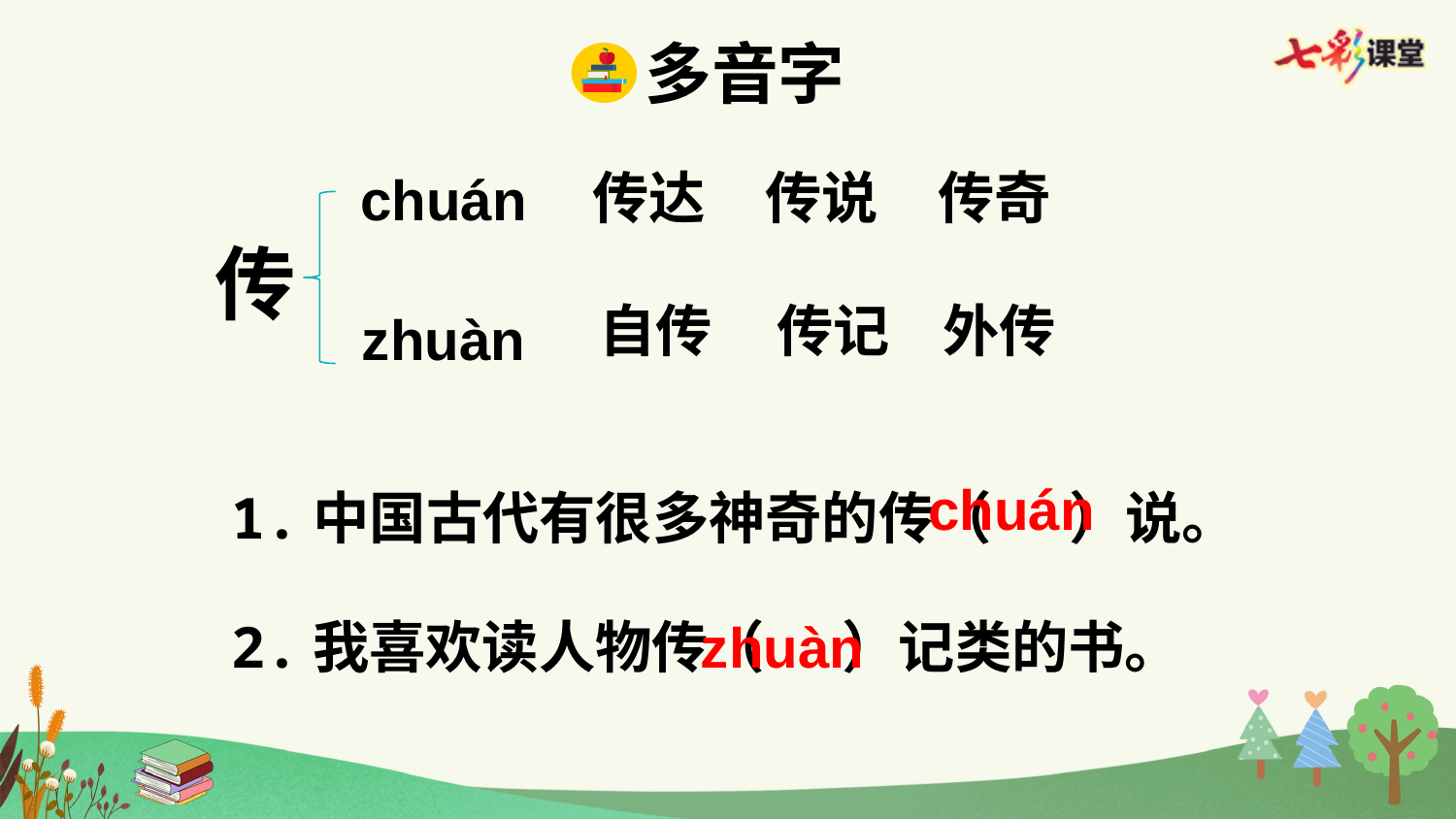

多音字

传达
传说
传奇
chuán

传
自传
传记
外传
zhuàn
chuán
1.中国古代有很多神奇的传（      ）说。
2.我喜欢读人物传（      ）记类的书。
zhuàn